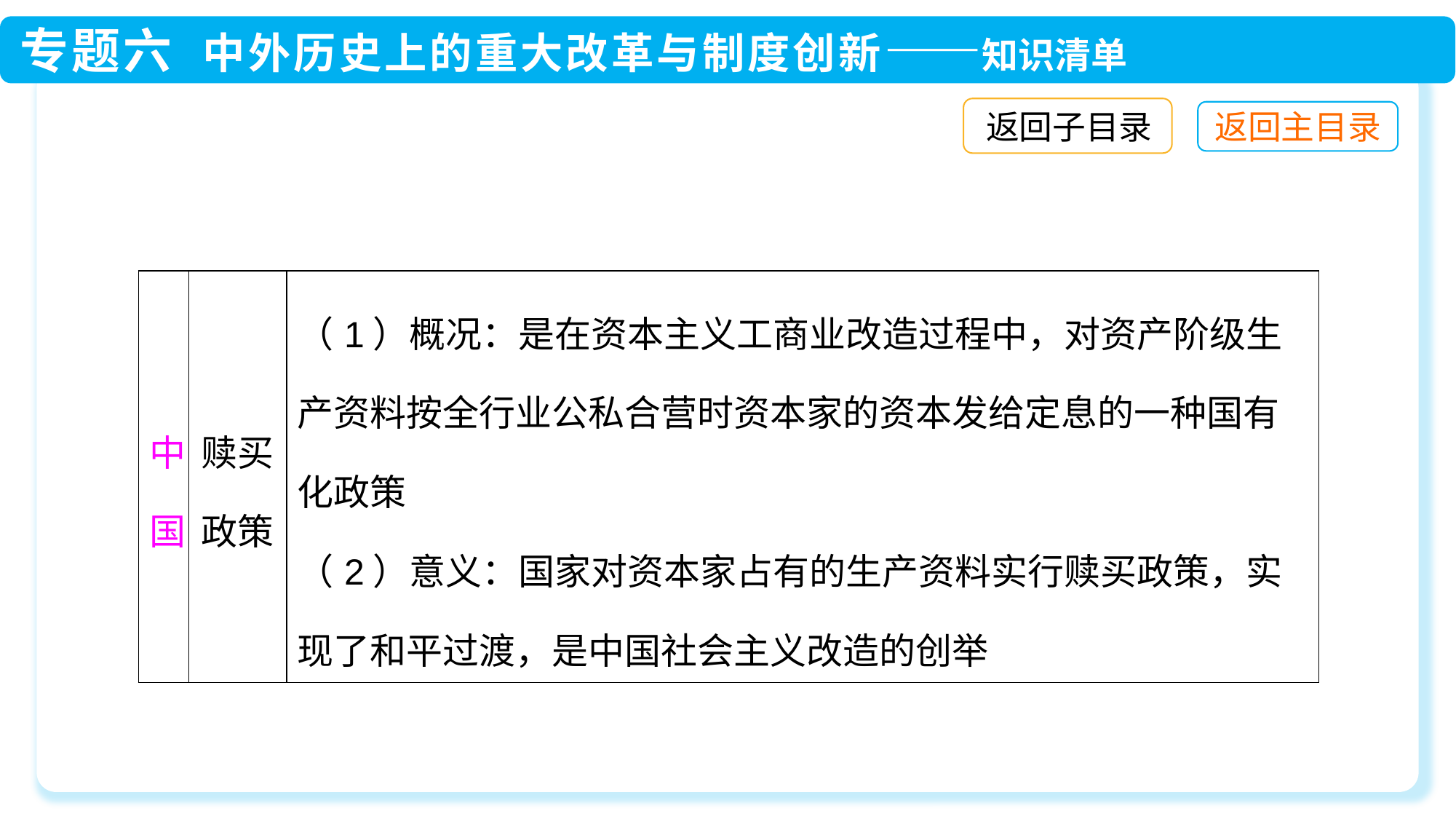

返回子目录
| 中国 | 赎买政策 | （1）概况：是在资本主义工商业改造过程中，对资产阶级生产资料按全行业公私合营时资本家的资本发给定息的一种国有化政策 （2）意义：国家对资本家占有的生产资料实行赎买政策，实现了和平过渡，是中国社会主义改造的创举 |
| --- | --- | --- |